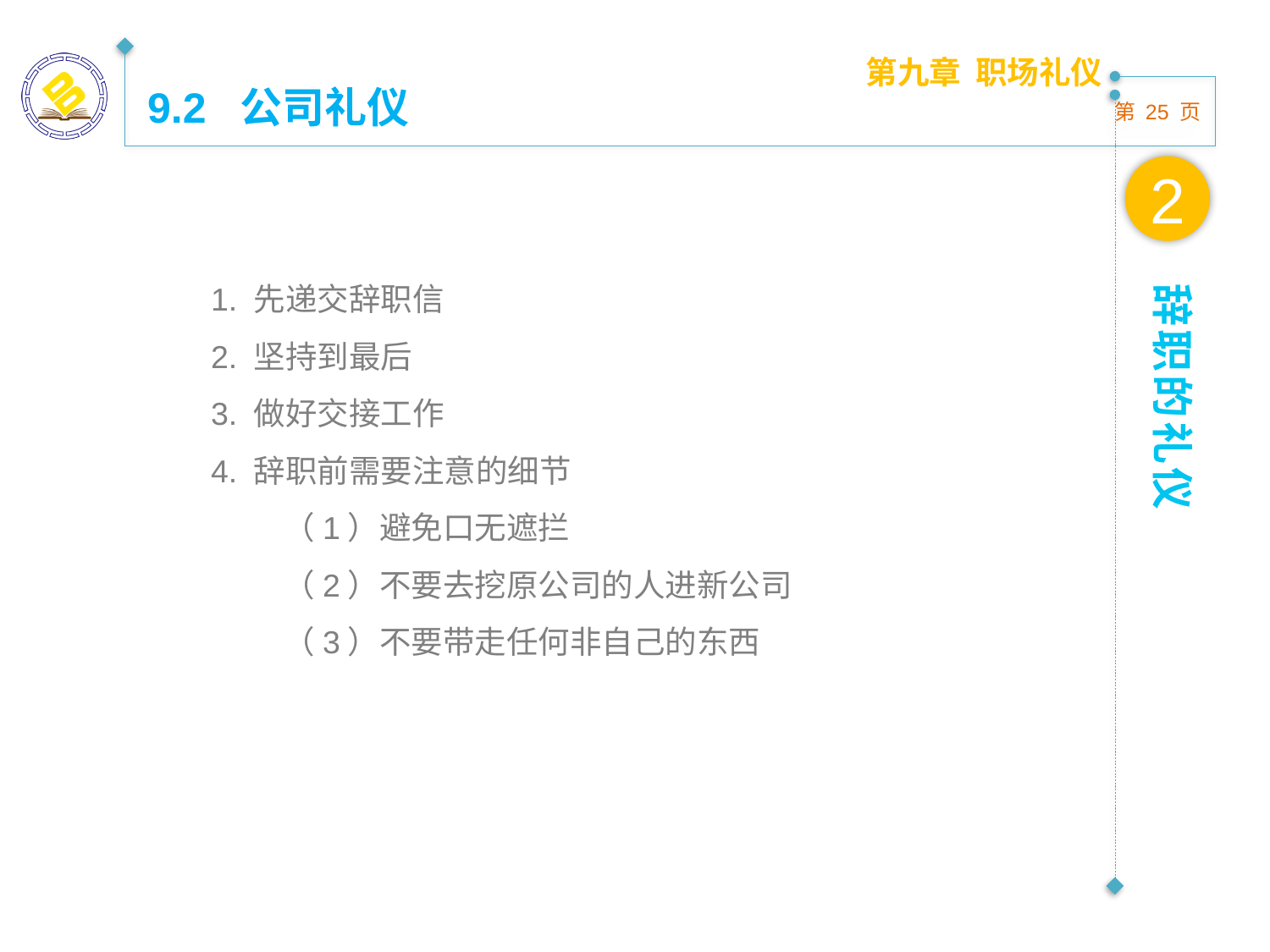

第九章  职场礼仪
9.2  公司礼仪
2
1. 先递交辞职信
2. 坚持到最后
3. 做好交接工作
4. 辞职前需要注意的细节
         （1）避免口无遮拦
         （2）不要去挖原公司的人进新公司
         （3）不要带走任何非自己的东西
辞职的礼仪